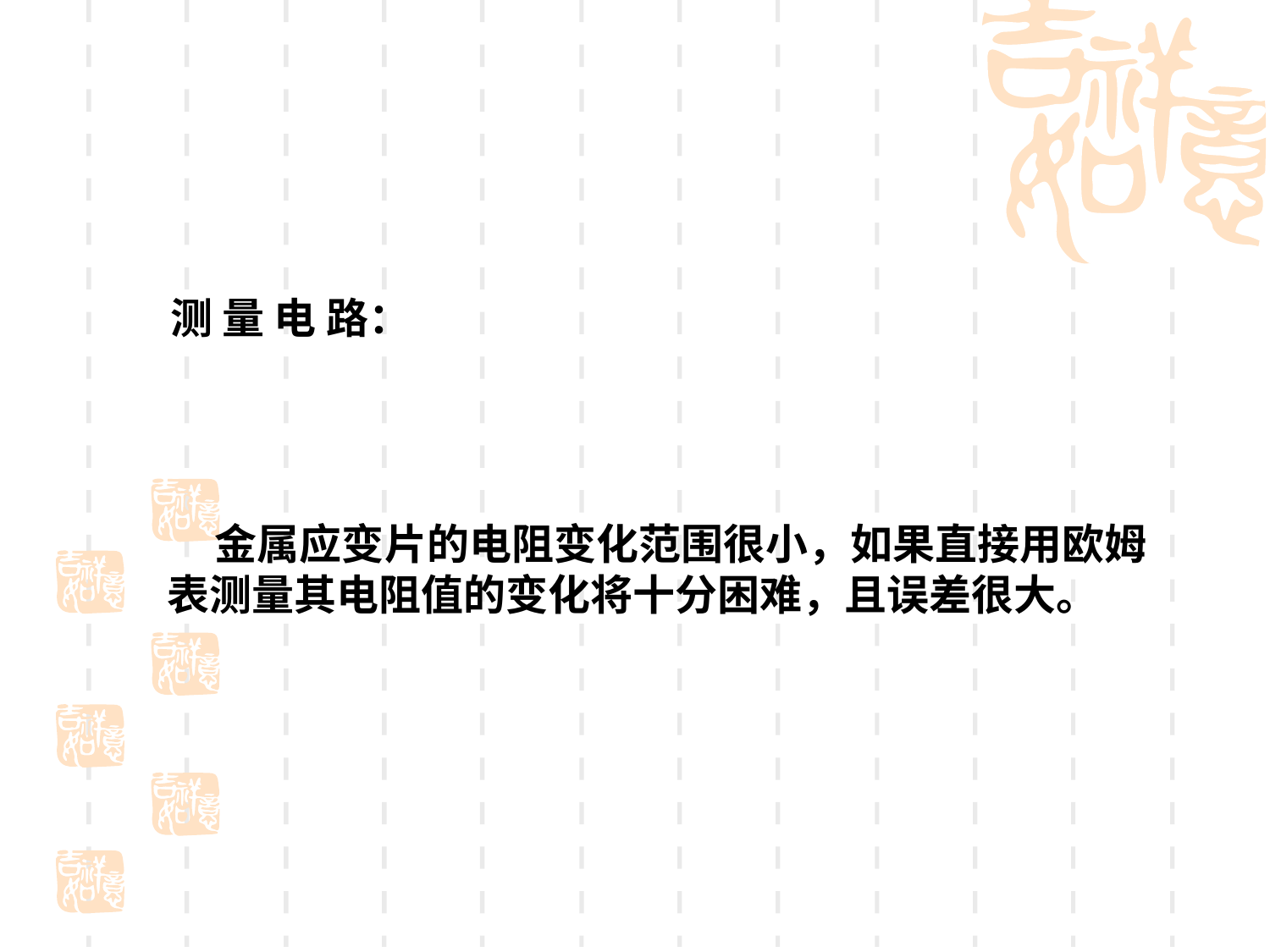

测 量 电 路：
    金属应变片的电阻变化范围很小，如果直接用欧姆表测量其电阻值的变化将十分困难，且误差很大。